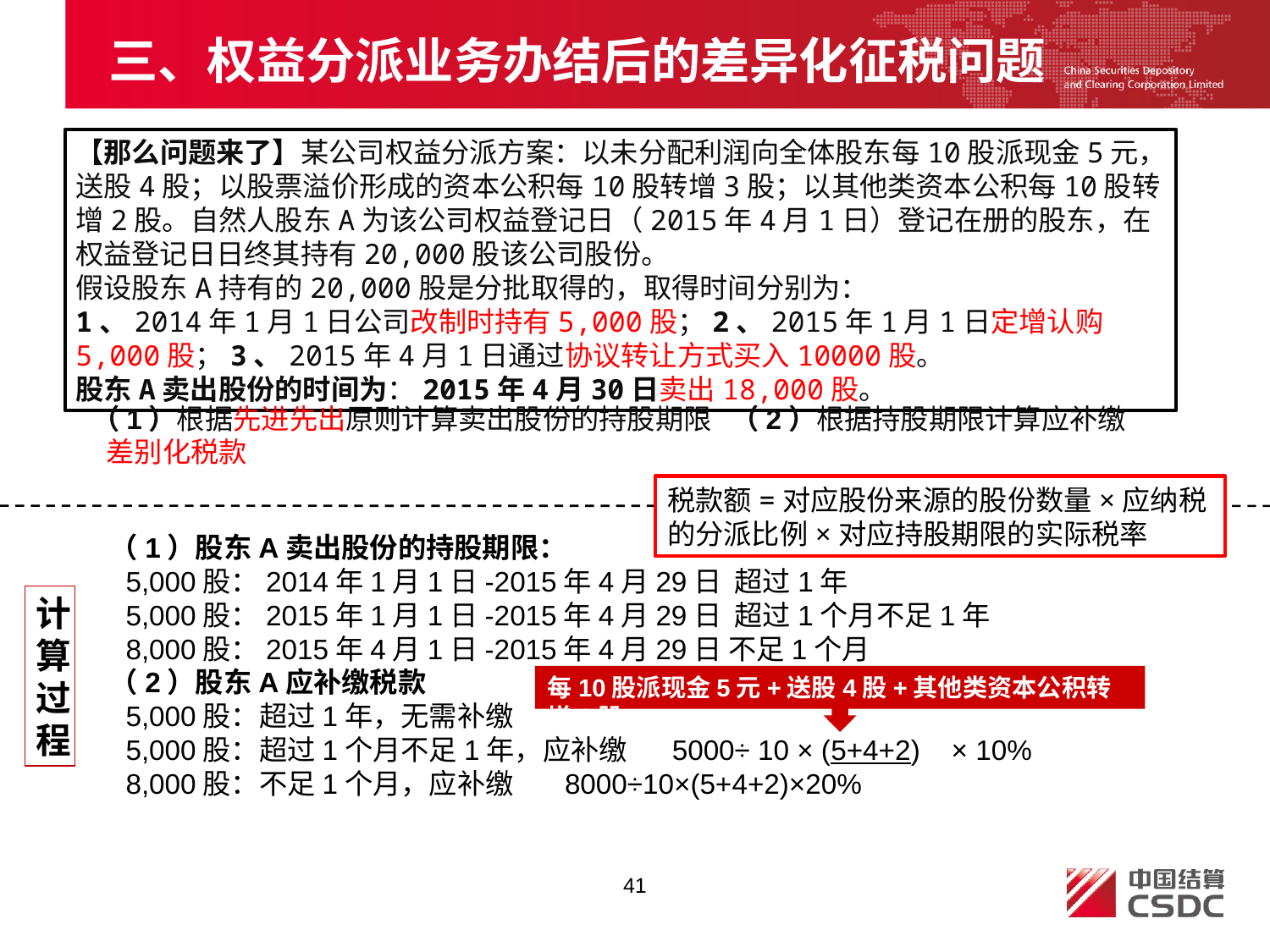

# 三、权益分派业务办结后的差异化征税问题
【那么问题来了】某公司权益分派方案：以未分配利润向全体股东每10股派现金5元，送股4股；以股票溢价形成的资本公积每10股转增3股；以其他类资本公积每10股转增2股。自然人股东A为该公司权益登记日（2015年4月1日）登记在册的股东，在权益登记日日终其持有20,000股该公司股份。
假设股东A持有的20,000股是分批取得的，取得时间分别为：
1、2014年1月1日公司改制时持有5,000股；2、2015年1月1日定增认购5,000股；3、2015年4月1日通过协议转让方式买入10000股。
股东A卖出股份的时间为：2015年4月30日卖出18,000股。

   （1）根据先进先出原则计算卖出股份的持股期限   （2）根据持股期限计算应补缴差别化税款
税款额=对应股份来源的股份数量×应纳税的分派比例×对应持股期限的实际税率
（1）股东A卖出股份的持股期限：
  5,000股：2014年1月1日-2015年4月29日  超过1年
  5,000股：2015年1月1日-2015年4月29日  超过1个月不足1年
  8,000股：2015年4月1日-2015年4月29日 不足1个月
（2）股东A应补缴税款
  5,000股：超过1年，无需补缴
  5,000股：超过1个月不足1年，应补缴      5000÷ 10 × (5+4+2)    × 10%
  8,000股：不足1个月，应补缴       8000÷10×(5+4+2)×20%

计
算
过
程
每10股派现金5元+送股4股+其他类资本公积转增2股
41